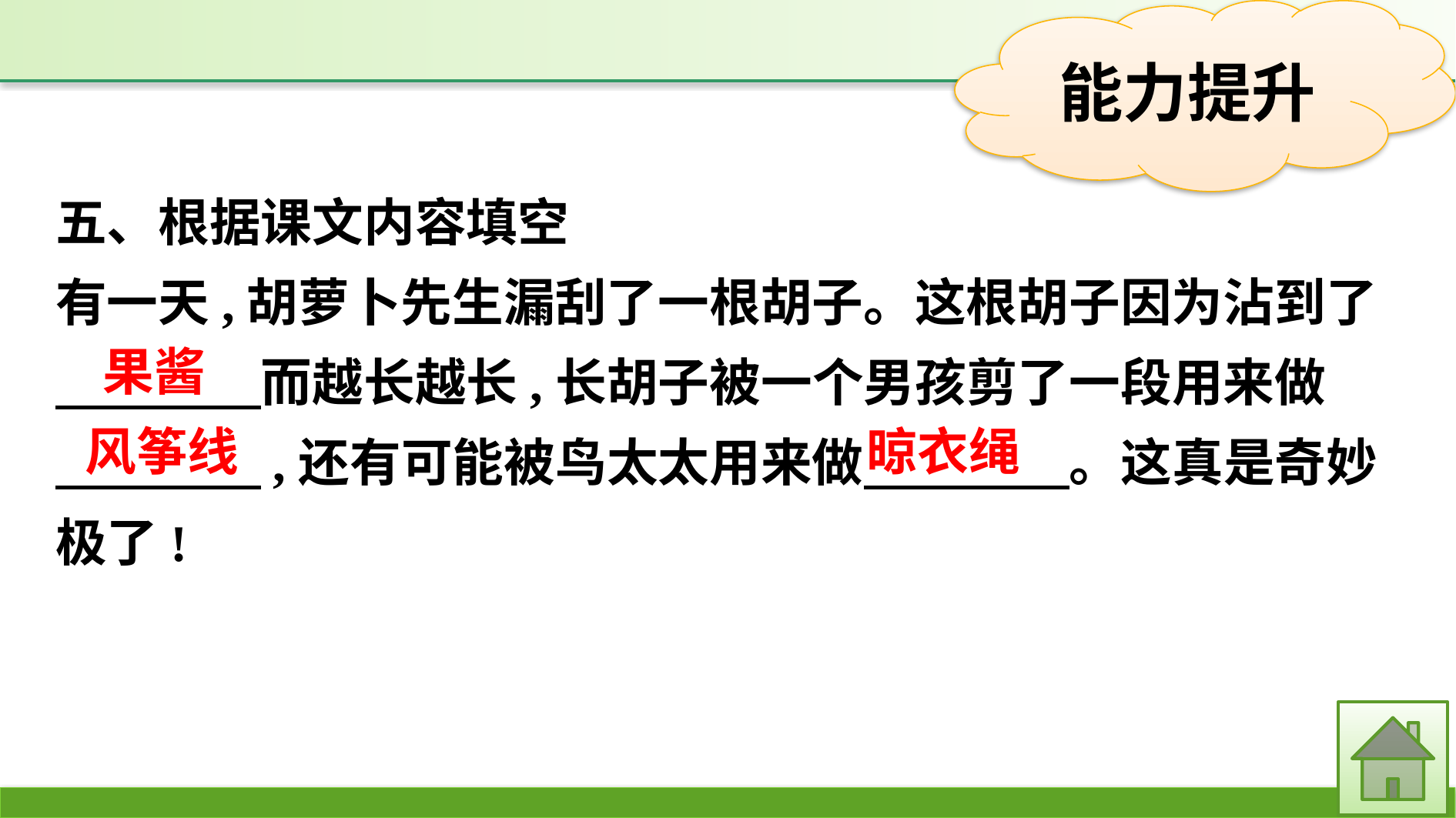

五、根据课文内容填空
有一天,胡萝卜先生漏刮了一根胡子。这根胡子因为沾到了
　　　　而越长越长,长胡子被一个男孩剪了一段用来做
　　　　,还有可能被鸟太太用来做　　　　。这真是奇妙极了!
果酱
晾衣绳
风筝线